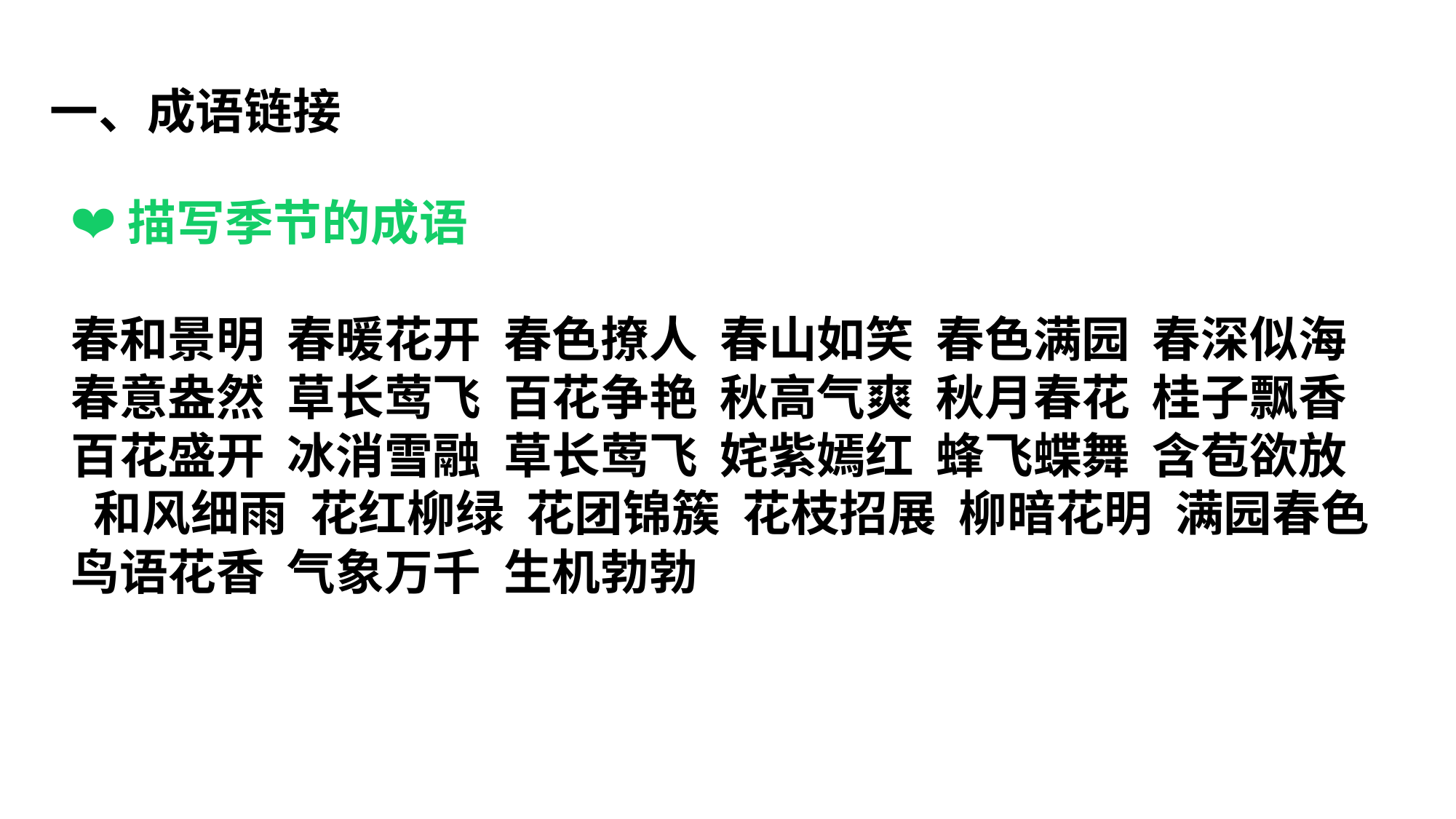

一、成语链接
❤描写季节的成语

春和景明  春暖花开  春色撩人  春山如笑  春色满园  春深似海
春意盎然  草长莺飞  百花争艳  秋高气爽  秋月春花  桂子飘香
百花盛开  冰消雪融  草长莺飞  姹紫嫣红  蜂飞蝶舞  含苞欲放
 和风细雨  花红柳绿  花团锦簇  花枝招展  柳暗花明  满园春色  鸟语花香  气象万千  生机勃勃